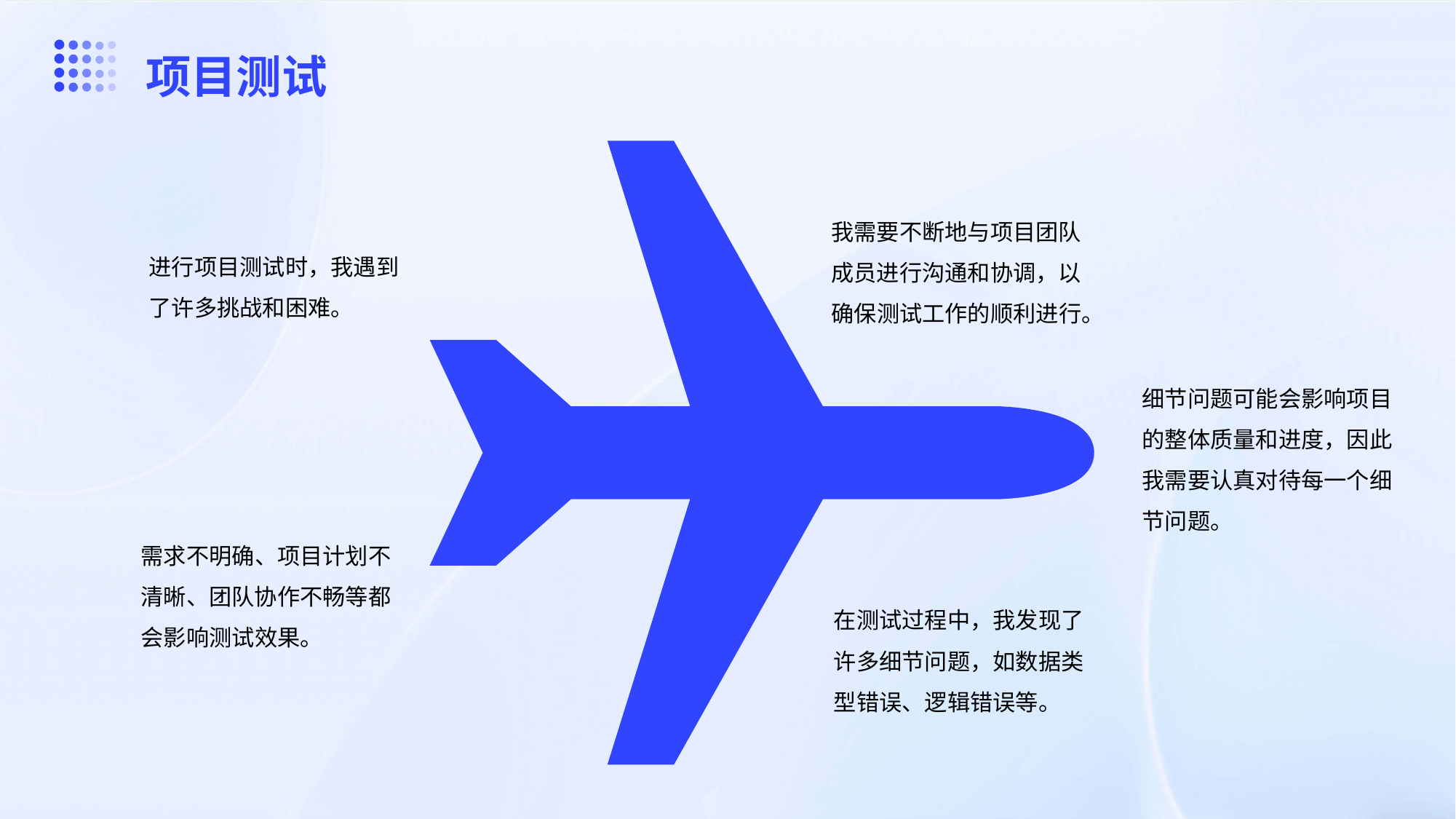

项目测试

我需要不断地与项目团队成员进行沟通和协调，以确保测试工作的顺利进行。
进行项目测试时，我遇到了许多挑战和困难。
细节问题可能会影响项目的整体质量和进度，因此我需要认真对待每一个细节问题。
需求不明确、项目计划不清晰、团队协作不畅等都会影响测试效果。
在测试过程中，我发现了许多细节问题，如数据类型错误、逻辑错误等。